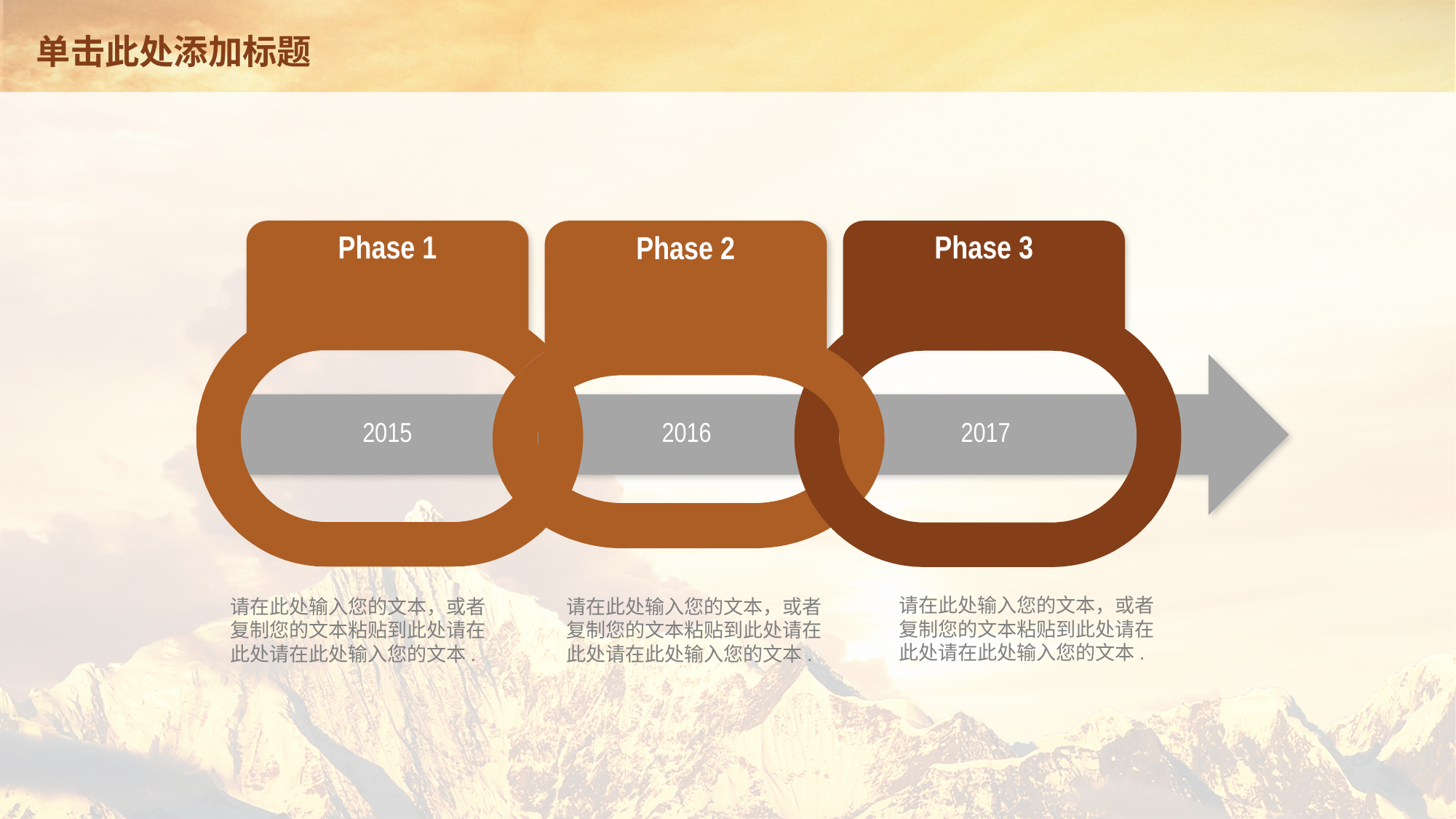

# 单击此处添加标题
Phase 1
Phase 2
Phase 3

2015
2016
2017
请在此处输入您的文本，或者复制您的文本粘贴到此处请在此处请在此处输入您的文本.
请在此处输入您的文本，或者复制您的文本粘贴到此处请在此处请在此处输入您的文本.
请在此处输入您的文本，或者复制您的文本粘贴到此处请在此处请在此处输入您的文本.